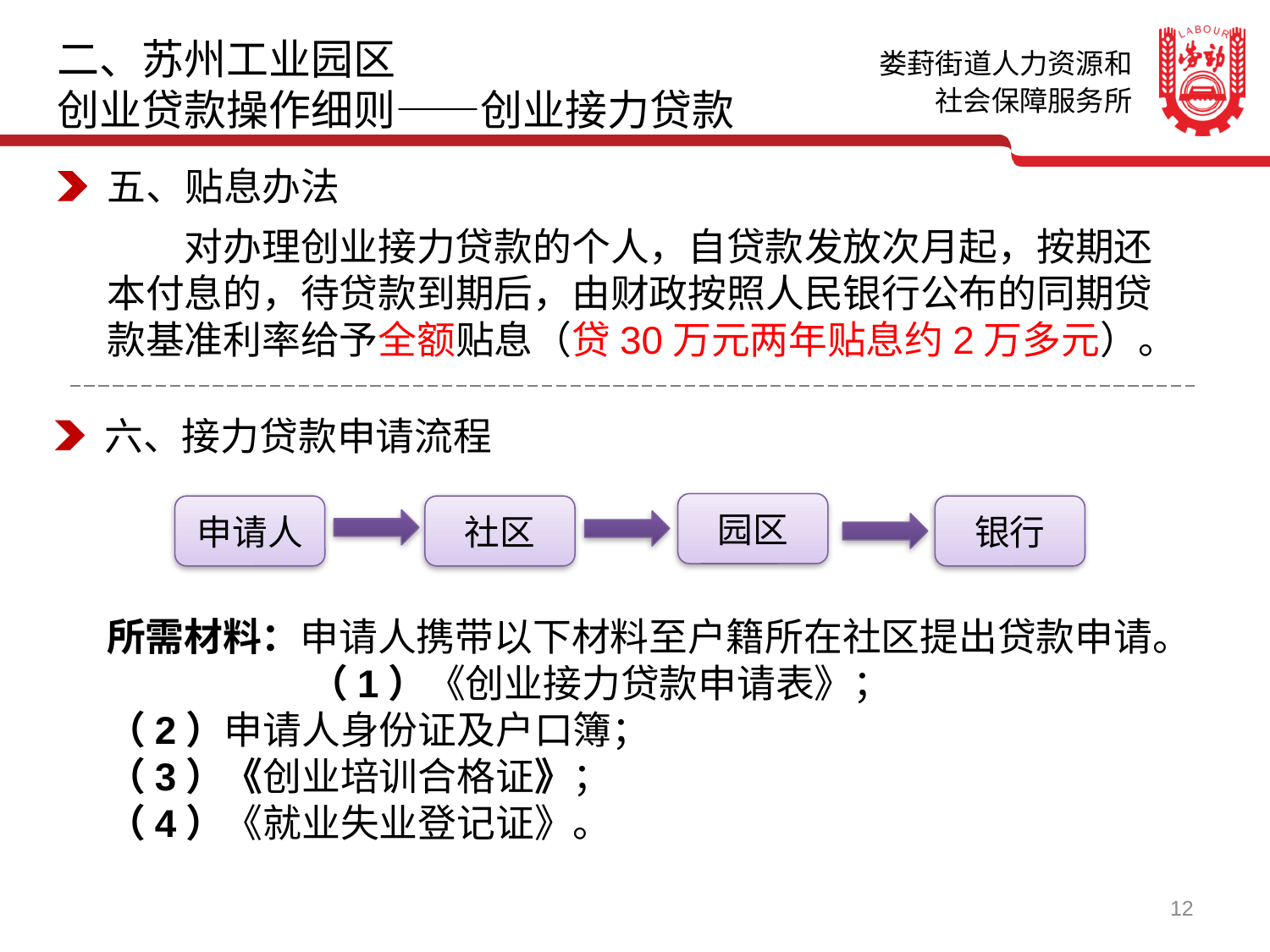

二、苏州工业园区
创业贷款操作细则——创业接力贷款
五、贴息办法

　　对办理创业接力贷款的个人，自贷款发放次月起，按期还本付息的，待贷款到期后，由财政按照人民银行公布的同期贷款基准利率给予全额贴息（贷30万元两年贴息约2万多元）。
六、接力贷款申请流程

园区
申请人
社区
银行

所需材料：申请人携带以下材料至户籍所在社区提出贷款申请。 　　　　　（1）《创业接力贷款申请表》；
（2）申请人身份证及户口簿；
（3）《创业培训合格证》；
（4）《就业失业登记证》。
12